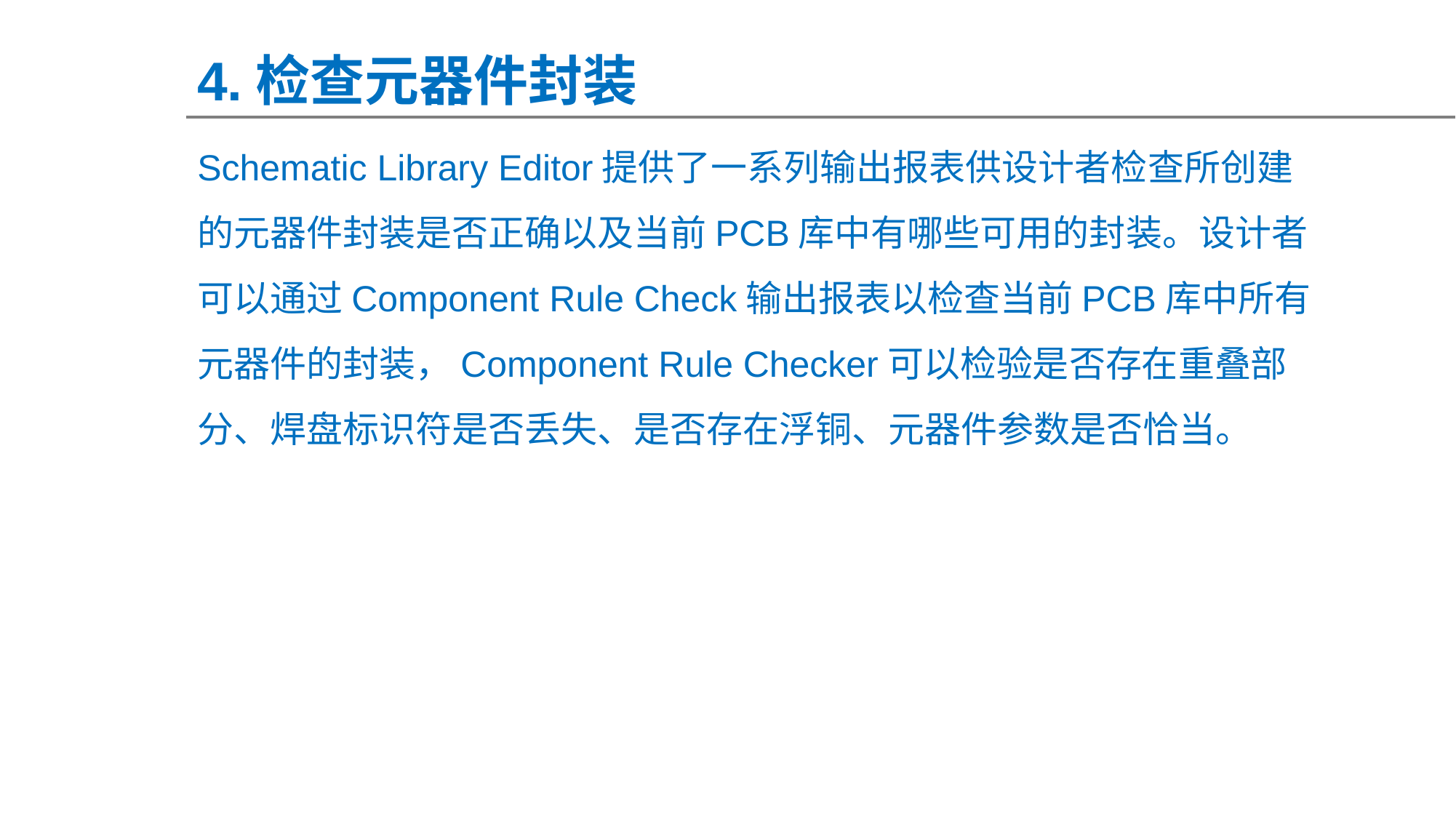

4.检查元器件封装
Schematic Library Editor提供了一系列输出报表供设计者检查所创建的元器件封装是否正确以及当前PCB库中有哪些可用的封装。设计者可以通过Component Rule Check输出报表以检查当前PCB库中所有元器件的封装，Component Rule Checker可以检验是否存在重叠部分、焊盘标识符是否丢失、是否存在浮铜、元器件参数是否恰当。